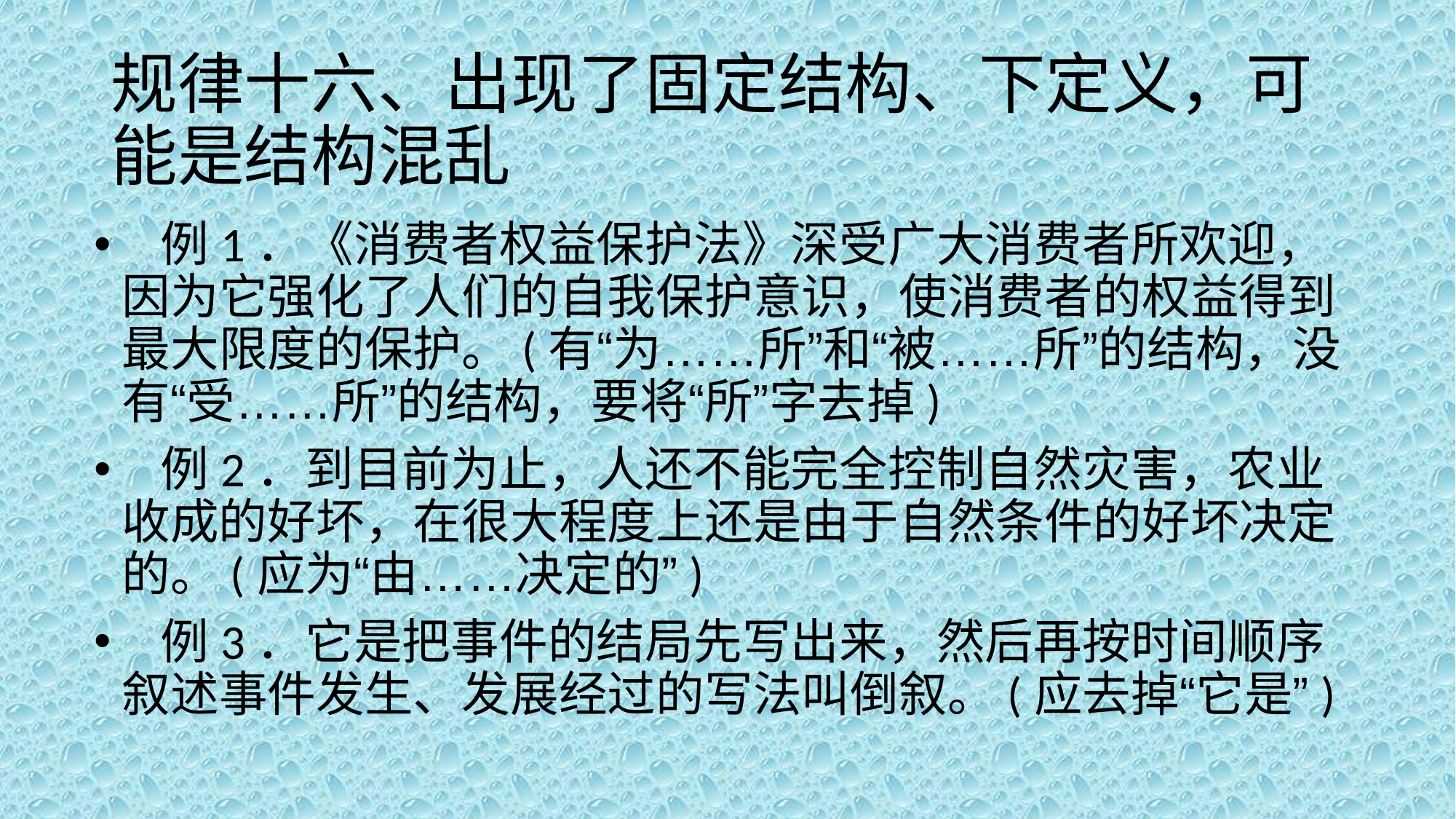

# 规律十六、出现了固定结构、下定义，可能是结构混乱
  例1．《消费者权益保护法》深受广大消费者所欢迎，因为它强化了人们的自我保护意识，使消费者的权益得到最大限度的保护。(有“为……所”和“被……所”的结构，没有“受……所”的结构，要将“所”字去掉)
  例2．到目前为止，人还不能完全控制自然灾害，农业收成的好坏，在很大程度上还是由于自然条件的好坏决定的。(应为“由……决定的”)
  例3．它是把事件的结局先写出来，然后再按时间顺序叙述事件发生、发展经过的写法叫倒叙。(应去掉“它是”)